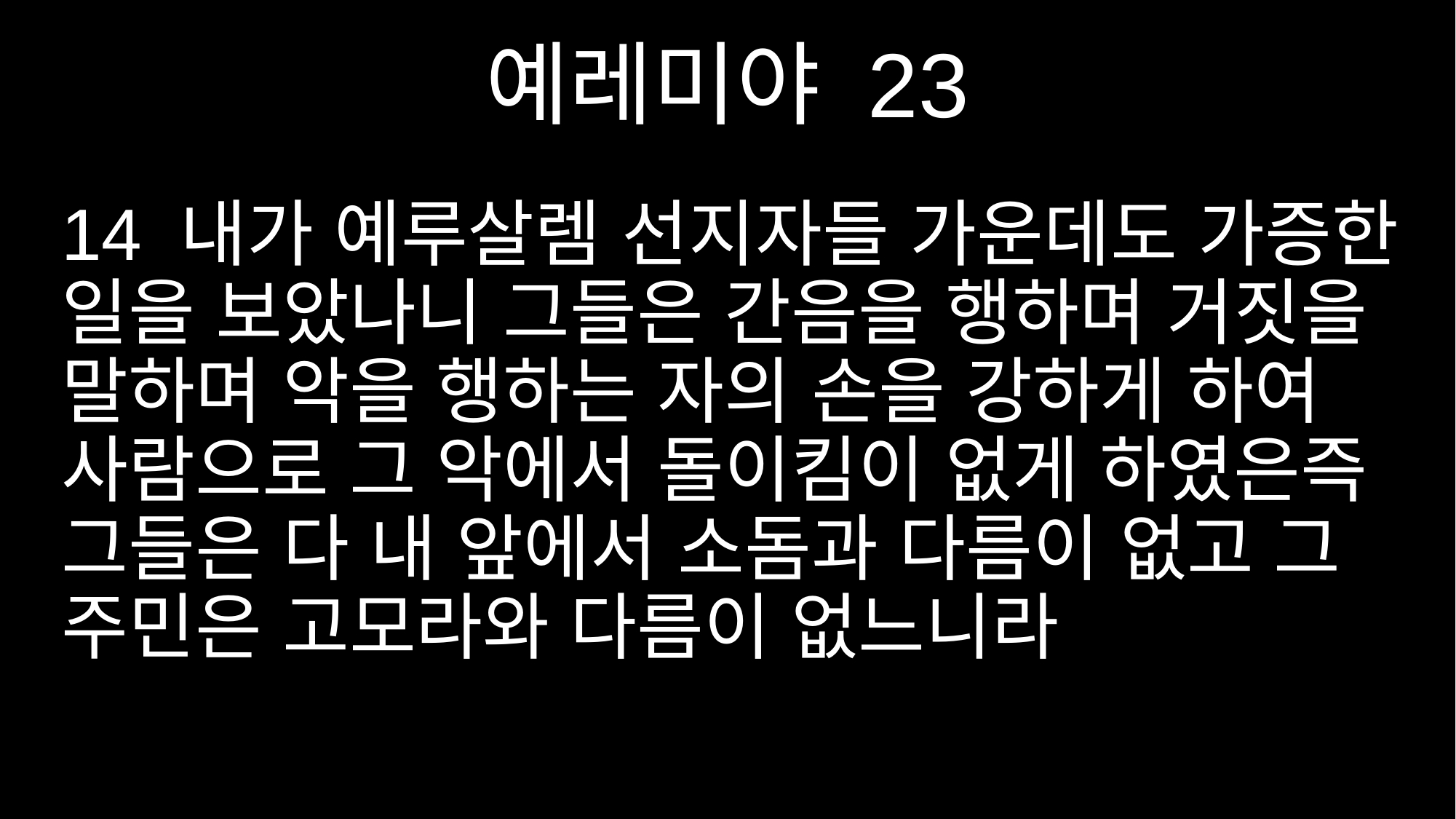

예레미야 23
14 내가 예루살렘 선지자들 가운데도 가증한 일을 보았나니 그들은 간음을 행하며 거짓을 말하며 악을 행하는 자의 손을 강하게 하여 사람으로 그 악에서 돌이킴이 없게 하였은즉 그들은 다 내 앞에서 소돔과 다름이 없고 그 주민은 고모라와 다름이 없느니라